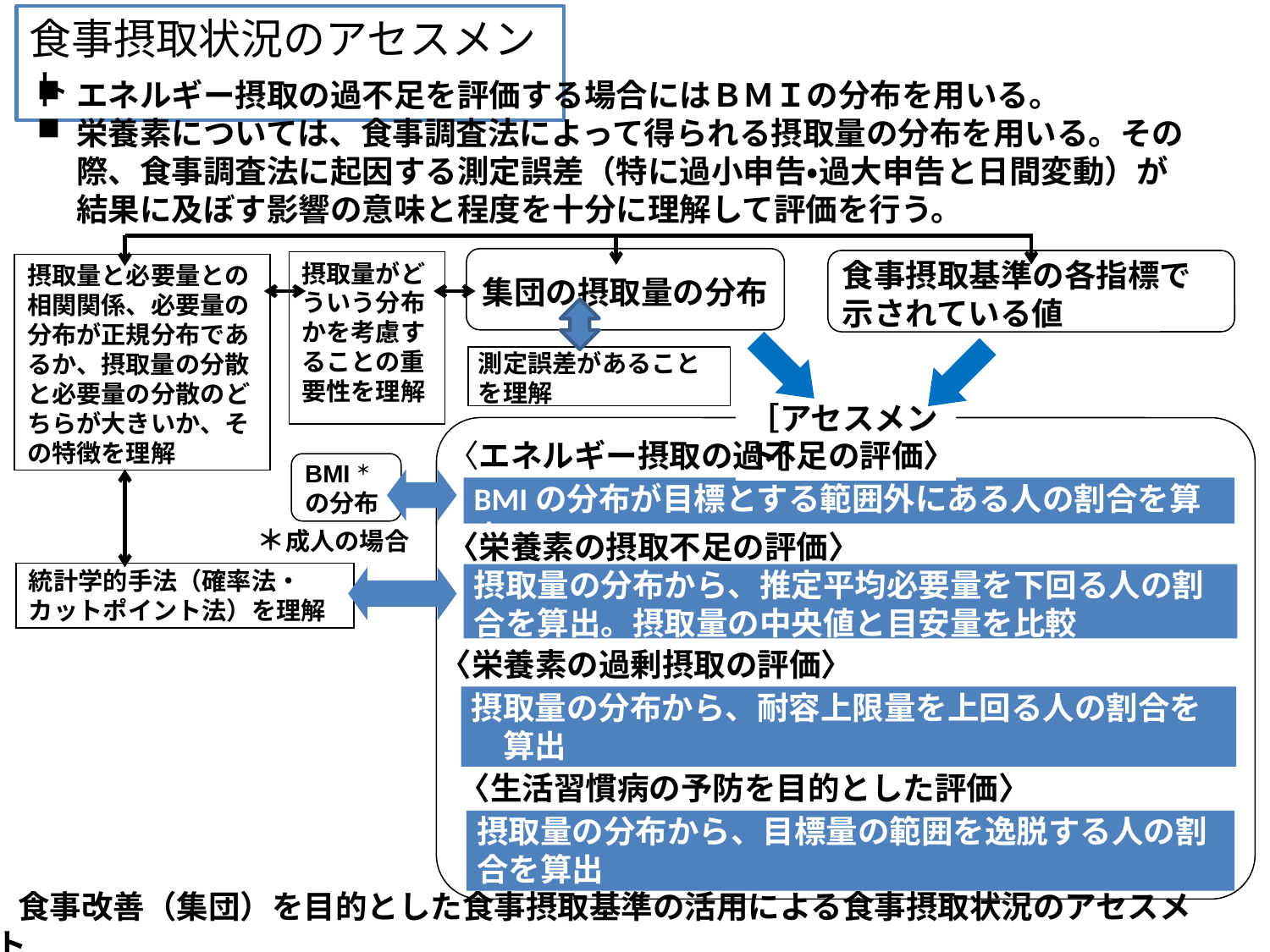

食事摂取状況のアセスメント
エネルギー摂取の過不足を評価する場合にはＢＭＩの分布を用いる。
栄養素については、食事調査法によって得られる摂取量の分布を用いる。その際、食事調査法に起因する測定誤差（特に過小申告・過大申告と日間変動）が結果に及ぼす影響の意味と程度を十分に理解して評価を行う。
集団の摂取量の分布
食事摂取基準の各指標で示されている値
摂取量がどういう分布かを考慮することの重要性を理解
摂取量と必要量との相関関係、必要量の分布が正規分布であるか、摂取量の分散と必要量の分散のどちらが大きいか、その特徴を理解

測定誤差があることを理解
［アセスメント］

〈エネルギー摂取の過不足の評価〉
BMI＊
の分布

BMIの分布が目標とする範囲外にある人の割合を算出

＊成人の場合
〈栄養素の摂取不足の評価〉

統計学的手法（確率法・カットポイント法）を理解
摂取量の分布から、推定平均必要量を下回る人の割合を算出。摂取量の中央値と目安量を比較

〈栄養素の過剰摂取の評価〉
摂取量の分布から、耐容上限量を上回る人の割合を　算出

〈生活習慣病の予防を目的とした評価〉

摂取量の分布から、目標量の範囲を逸脱する人の割合を算出

　食事改善（集団）を目的とした食事摂取基準の活用による食事摂取状況のアセスメント